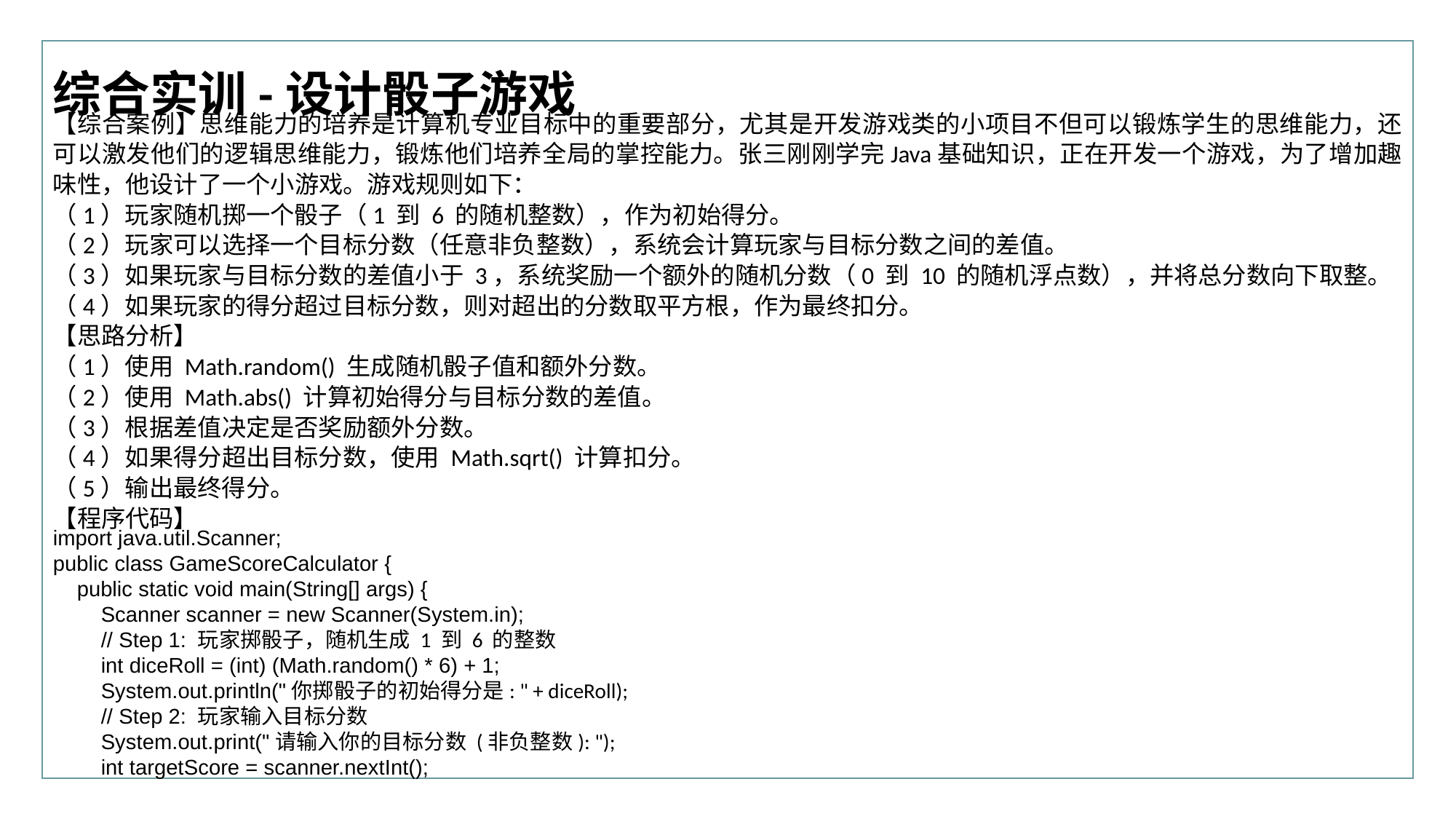

行业PPT模板http://www.XX.com/hangye/
综合实训-设计骰子游戏

【综合案例】思维能力的培养是计算机专业目标中的重要部分，尤其是开发游戏类的小项目不但可以锻炼学生的思维能力，还可以激发他们的逻辑思维能力，锻炼他们培养全局的掌控能力。张三刚刚学完Java基础知识，正在开发一个游戏，为了增加趣味性，他设计了一个小游戏。游戏规则如下：
（1）玩家随机掷一个骰子（1 到 6 的随机整数），作为初始得分。
（2）玩家可以选择一个目标分数（任意非负整数），系统会计算玩家与目标分数之间的差值。
（3）如果玩家与目标分数的差值小于 3，系统奖励一个额外的随机分数（0 到 10 的随机浮点数），并将总分数向下取整。
（4）如果玩家的得分超过目标分数，则对超出的分数取平方根，作为最终扣分。
【思路分析】
（1）使用 Math.random() 生成随机骰子值和额外分数。
（2）使用 Math.abs() 计算初始得分与目标分数的差值。
（3）根据差值决定是否奖励额外分数。
（4）如果得分超出目标分数，使用 Math.sqrt() 计算扣分。
（5）输出最终得分。
【程序代码】
import java.util.Scanner;
public class GameScoreCalculator {
    public static void main(String[] args) {
        Scanner scanner = new Scanner(System.in);
        // Step 1: 玩家掷骰子，随机生成 1 到 6 的整数
        int diceRoll = (int) (Math.random() * 6) + 1;
        System.out.println("你掷骰子的初始得分是: " + diceRoll);
        // Step 2: 玩家输入目标分数
        System.out.print("请输入你的目标分数 (非负整数): ");
        int targetScore = scanner.nextInt();